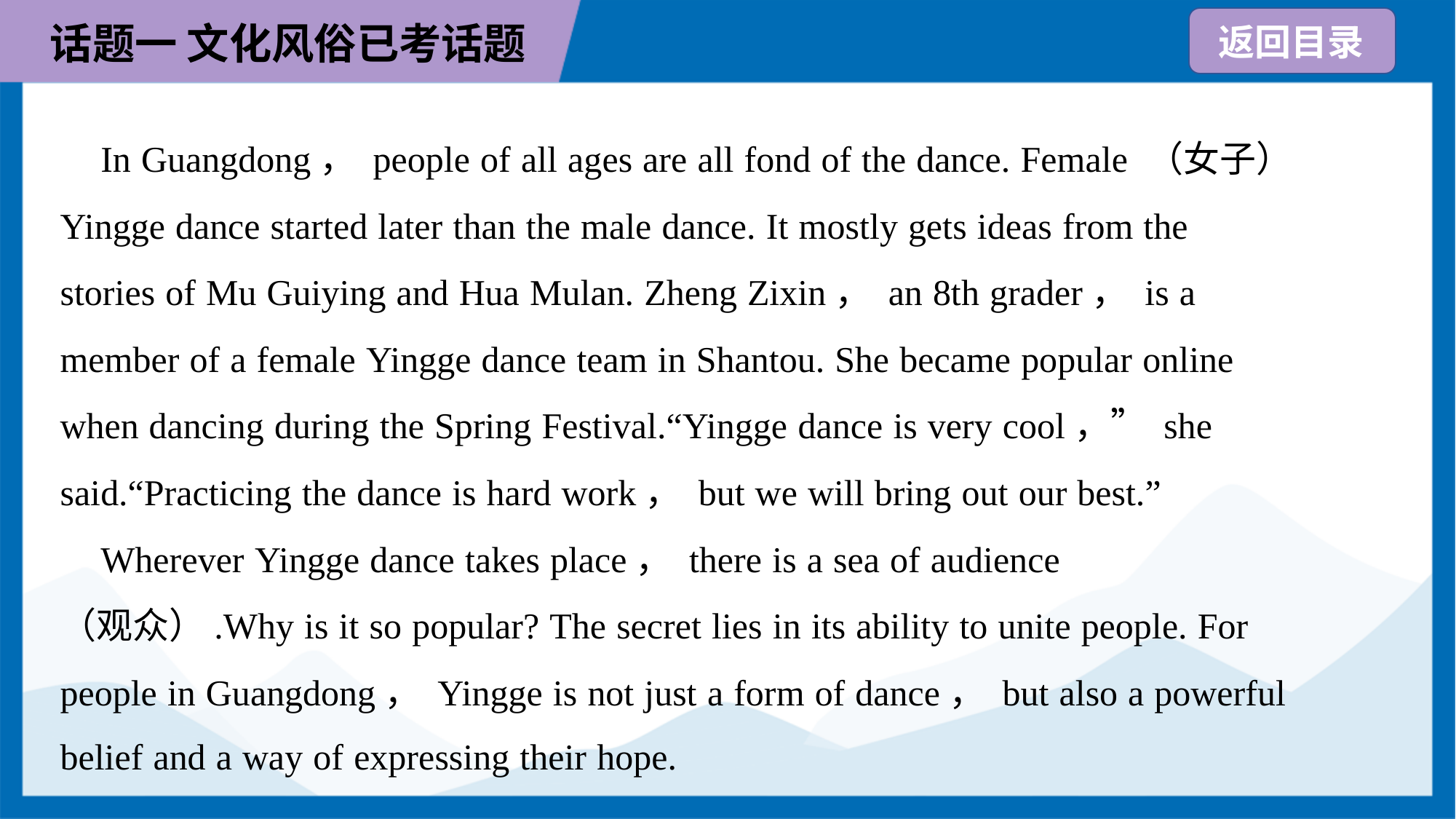

In Guangdong， people of all ages are all fond of the dance. Female （女子）
Yingge dance started later than the male dance. It mostly gets ideas from the
stories of Mu Guiying and Hua Mulan. Zheng Zixin， an 8th grader， is a
member of a female Yingge dance team in Shantou. She became popular online
when dancing during the Spring Festival.“Yingge dance is very cool，” she
said.“Practicing the dance is hard work， but we will bring out our best.”
    Wherever Yingge dance takes place， there is a sea of audience
（观众）.Why is it so popular? The secret lies in its ability to unite people. For
people in Guangdong， Yingge is not just a form of dance， but also a powerful
belief and a way of expressing their hope.